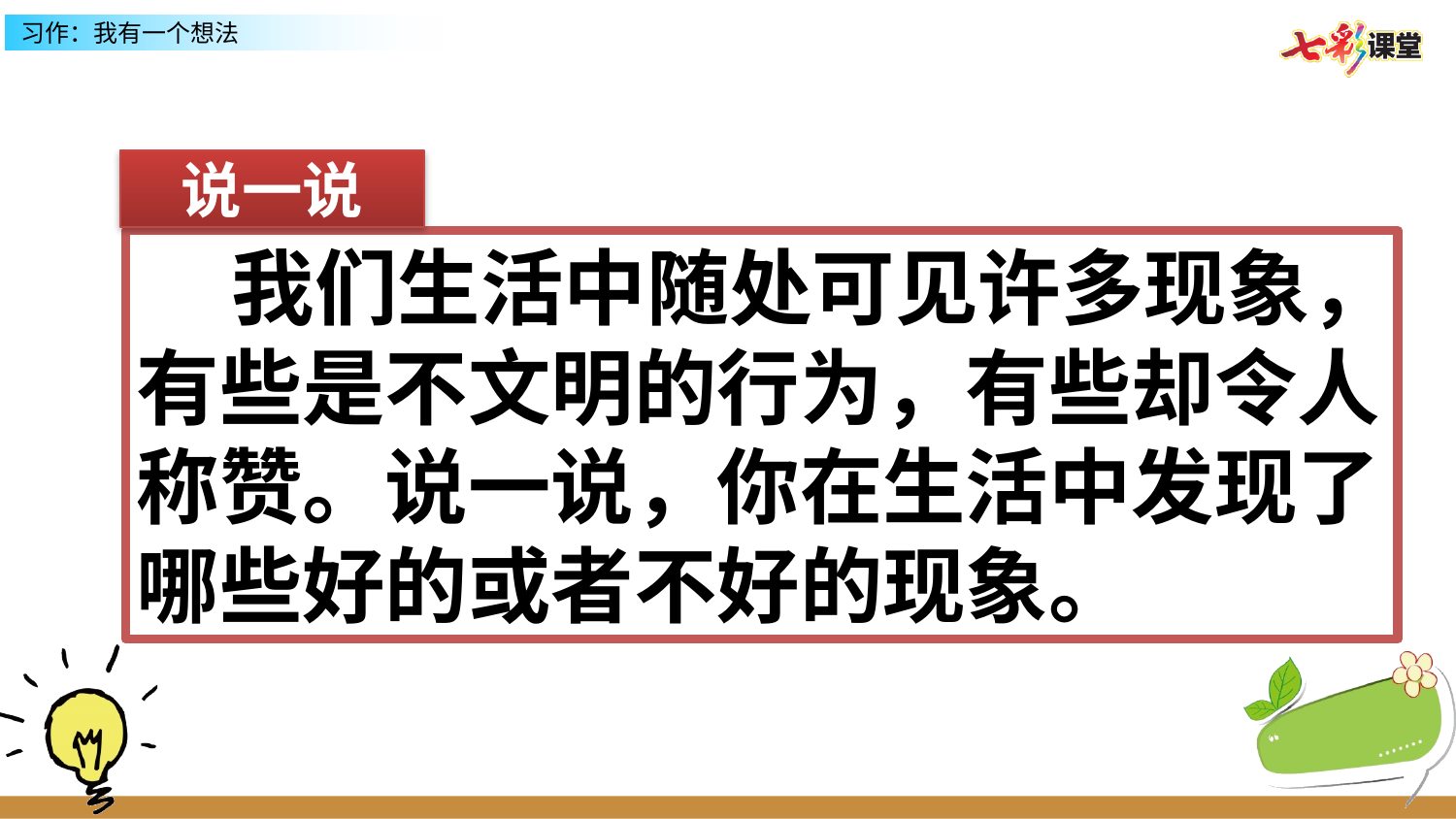

说一说
    我们生活中随处可见许多现象，有些是不文明的行为，有些却令人称赞。说一说，你在生活中发现了哪些好的或者不好的现象。